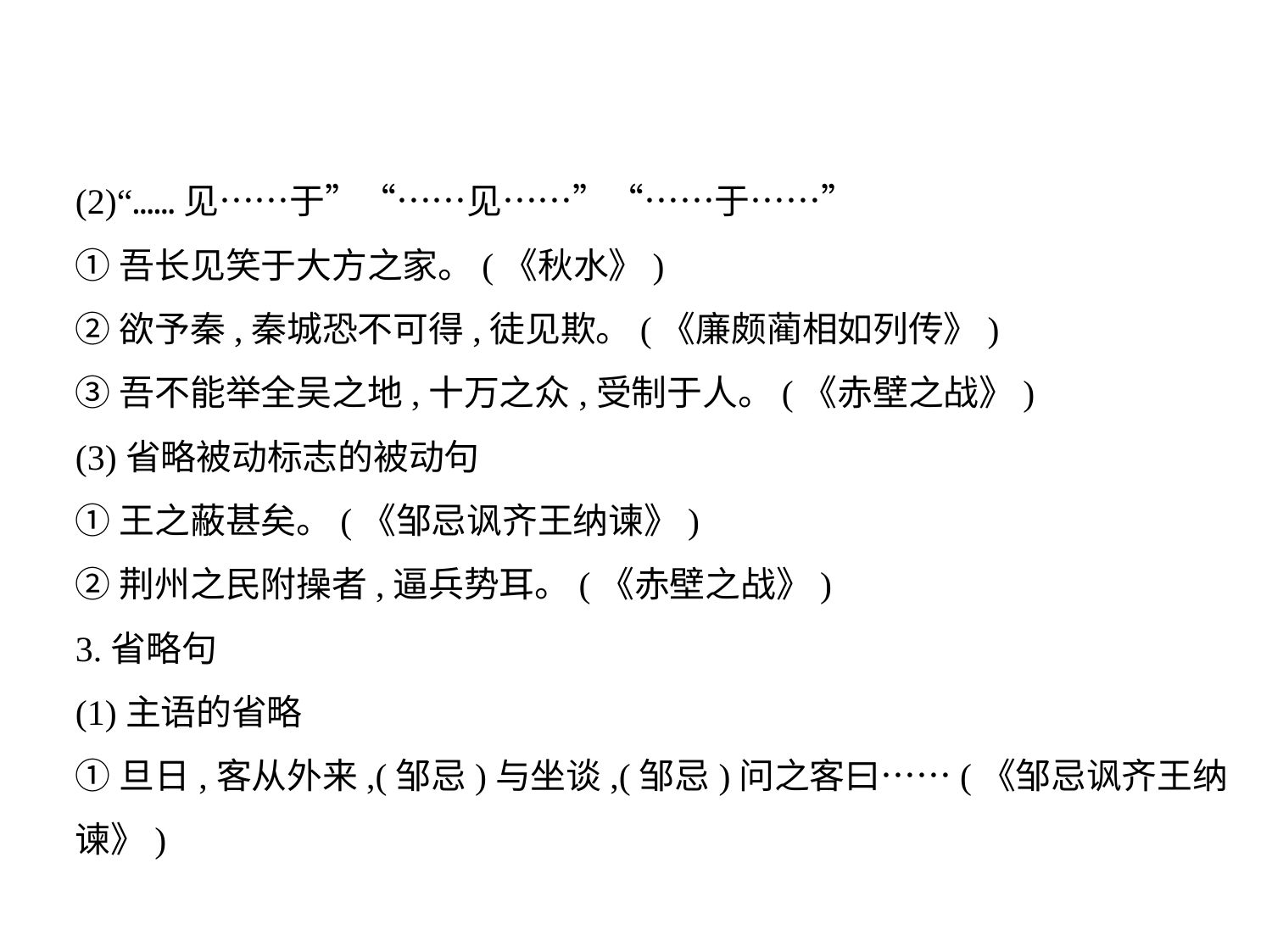

(2)“……见……于”“……见……”“……于……”
①吾长见笑于大方之家。(《秋水》)
②欲予秦,秦城恐不可得,徒见欺。(《廉颇蔺相如列传》)
③吾不能举全吴之地,十万之众,受制于人。(《赤壁之战》)
(3)省略被动标志的被动句
①王之蔽甚矣。(《邹忌讽齐王纳谏》)
②荆州之民附操者,逼兵势耳。(《赤壁之战》)
3.省略句
(1)主语的省略
①旦日,客从外来,(邹忌)与坐谈,(邹忌)问之客曰……(《邹忌讽齐王纳
谏》)